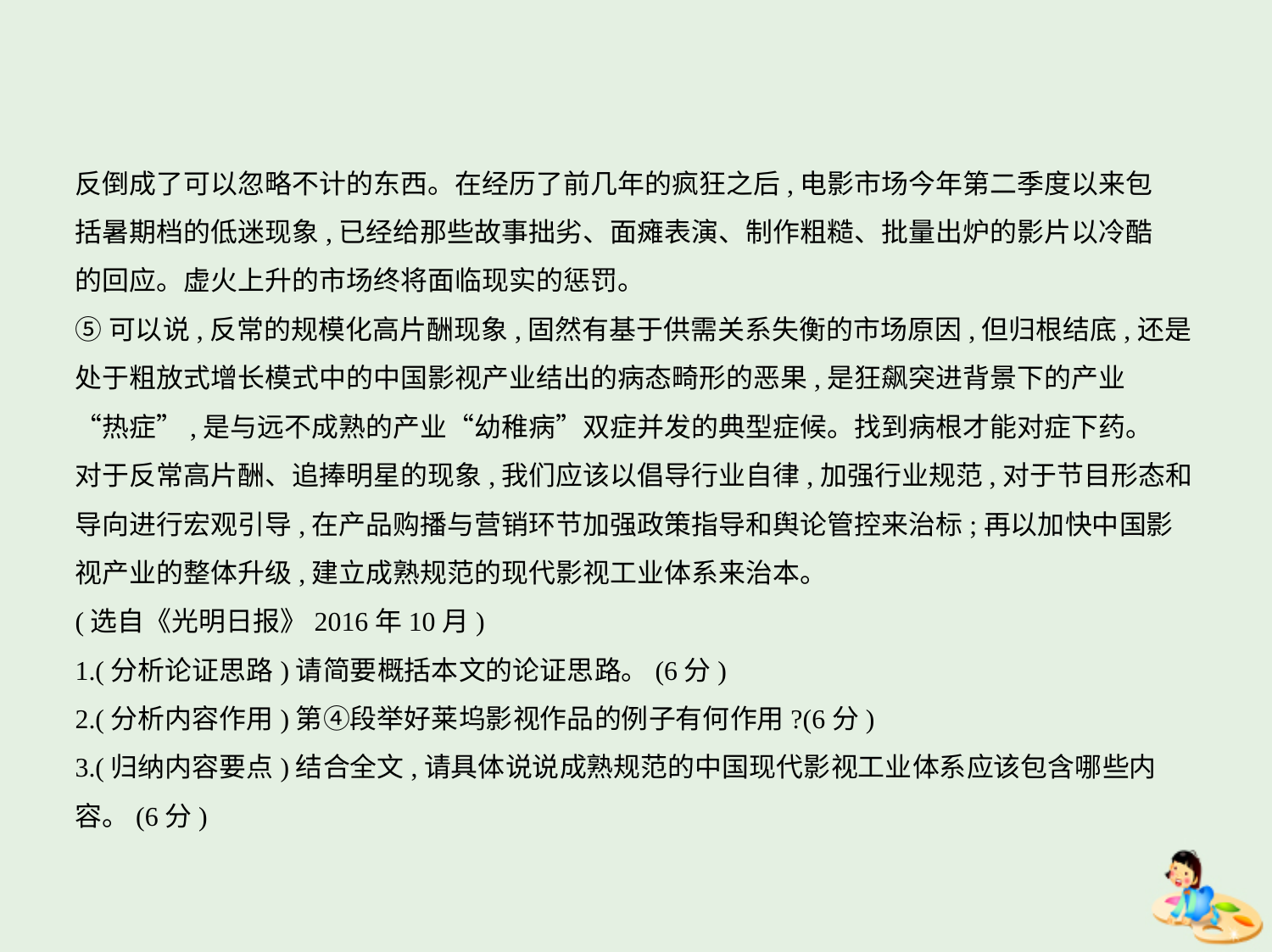

反倒成了可以忽略不计的东西。在经历了前几年的疯狂之后,电影市场今年第二季度以来包
括暑期档的低迷现象,已经给那些故事拙劣、面瘫表演、制作粗糙、批量出炉的影片以冷酷
的回应。虚火上升的市场终将面临现实的惩罚。
⑤可以说,反常的规模化高片酬现象,固然有基于供需关系失衡的市场原因,但归根结底,还是
处于粗放式增长模式中的中国影视产业结出的病态畸形的恶果,是狂飙突进背景下的产业
“热症”,是与远不成熟的产业“幼稚病”双症并发的典型症候。找到病根才能对症下药。
对于反常高片酬、追捧明星的现象,我们应该以倡导行业自律,加强行业规范,对于节目形态和
导向进行宏观引导,在产品购播与营销环节加强政策指导和舆论管控来治标;再以加快中国影
视产业的整体升级,建立成熟规范的现代影视工业体系来治本。
(选自《光明日报》2016年10月)
1.(分析论证思路)请简要概括本文的论证思路。(6分)
2.(分析内容作用)第④段举好莱坞影视作品的例子有何作用?(6分)
3.(归纳内容要点)结合全文,请具体说说成熟规范的中国现代影视工业体系应该包含哪些内
容。(6分)